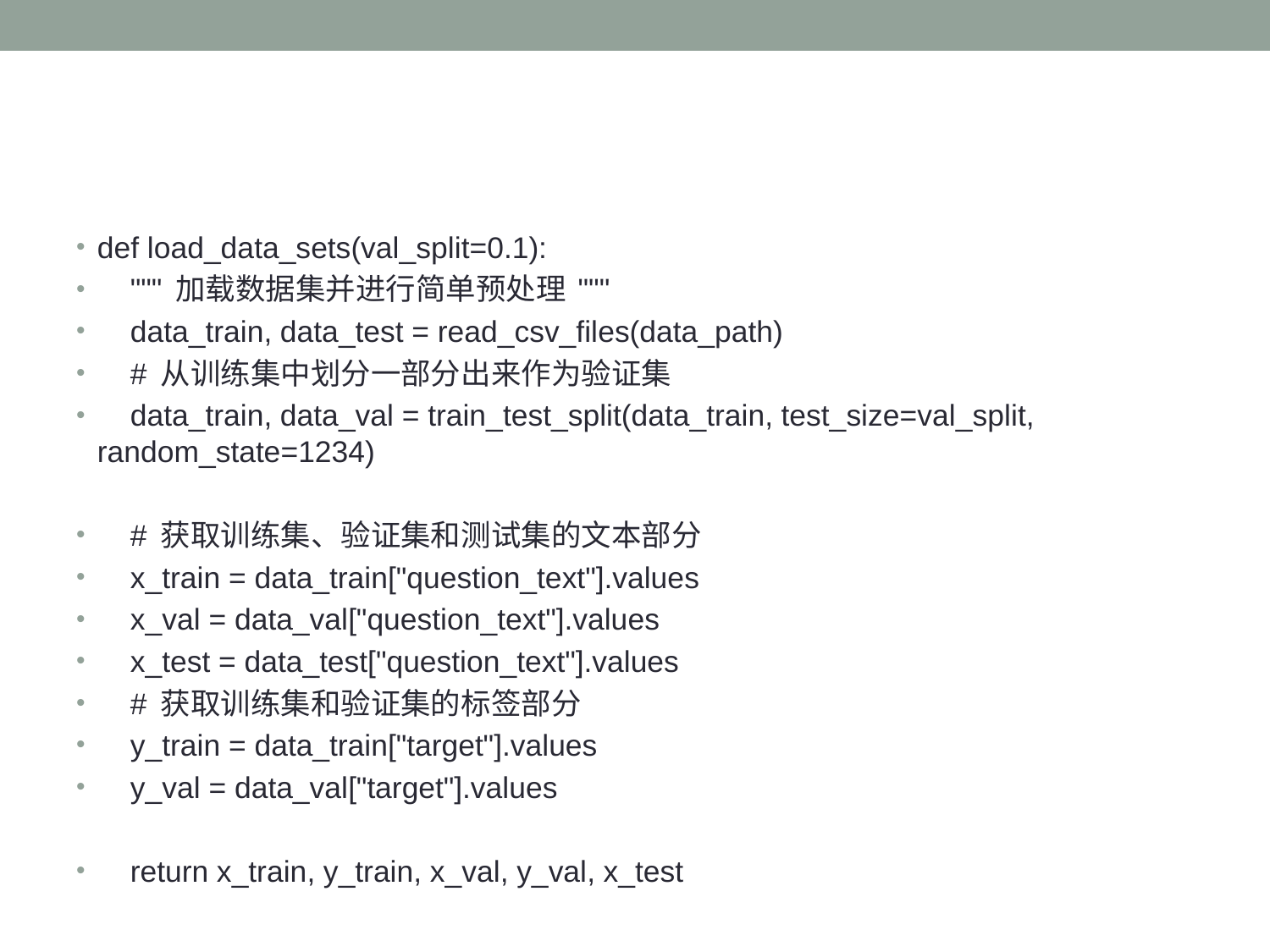

#
def load_data_sets(val_split=0.1):
    """ 加载数据集并进行简单预处理 """
    data_train, data_test = read_csv_files(data_path)
    # 从训练集中划分一部分出来作为验证集
    data_train, data_val = train_test_split(data_train, test_size=val_split, random_state=1234)

    # 获取训练集、验证集和测试集的文本部分
    x_train = data_train["question_text"].values
    x_val = data_val["question_text"].values
    x_test = data_test["question_text"].values
    # 获取训练集和验证集的标签部分
    y_train = data_train["target"].values
    y_val = data_val["target"].values

    return x_train, y_train, x_val, y_val, x_test